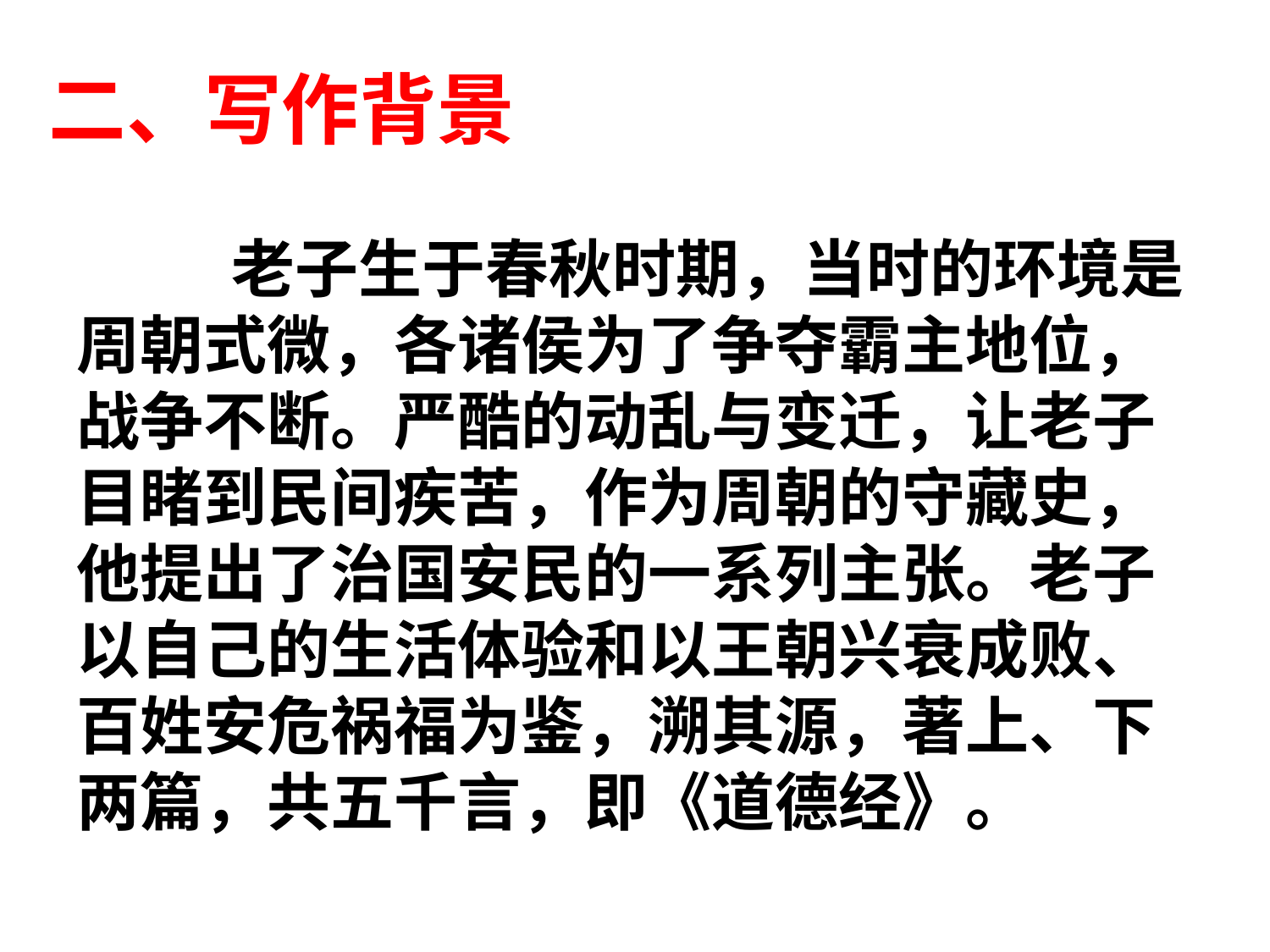

# 二、写作背景
        老子生于春秋时期，当时的环境是周朝式微，各诸侯为了争夺霸主地位，战争不断。严酷的动乱与变迁，让老子目睹到民间疾苦，作为周朝的守藏史，他提出了治国安民的一系列主张。老子以自己的生活体验和以王朝兴衰成败、百姓安危祸福为鉴，溯其源，著上、下两篇，共五千言，即《道德经》。